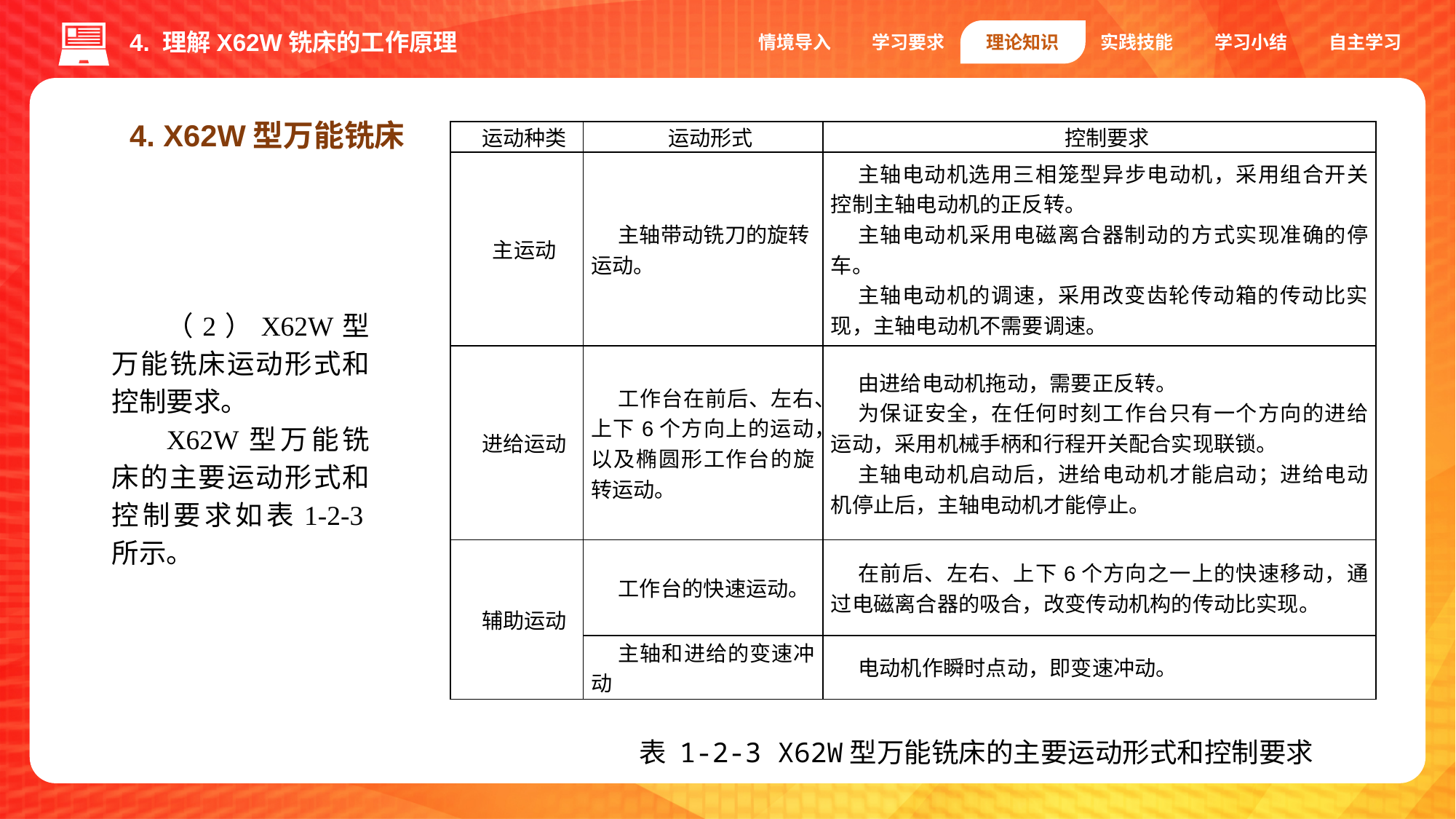

4. 理解X62W铣床的工作原理
情境导入
学习要求
理论知识
实践技能
学习小结
自主学习

4. X62W型万能铣床
| 运动种类 | 运动形式 | 控制要求 |
| --- | --- | --- |
| 主运动 | 主轴带动铣刀的旋转运动。 | 主轴电动机选用三相笼型异步电动机，采用组合开关控制主轴电动机的正反转。 主轴电动机采用电磁离合器制动的方式实现准确的停车。 主轴电动机的调速，采用改变齿轮传动箱的传动比实现，主轴电动机不需要调速。 |
| 进给运动 | 工作台在前后、左右、上下6个方向上的运动，以及椭圆形工作台的旋转运动。 | 由进给电动机拖动，需要正反转。 为保证安全，在任何时刻工作台只有一个方向的进给运动，采用机械手柄和行程开关配合实现联锁。 主轴电动机启动后，进给电动机才能启动；进给电动机停止后，主轴电动机才能停止。 |
| 辅助运动 | 工作台的快速运动。 | 在前后、左右、上下6个方向之一上的快速移动，通过电磁离合器的吸合，改变传动机构的传动比实现。 |
|  | 主轴和进给的变速冲动 | 电动机作瞬时点动，即变速冲动。 |
（2）X62W型万能铣床运动形式和控制要求。
X62W型万能铣床的主要运动形式和控制要求如表1-2-3所示。
表 1-2-3 X62W型万能铣床的主要运动形式和控制要求